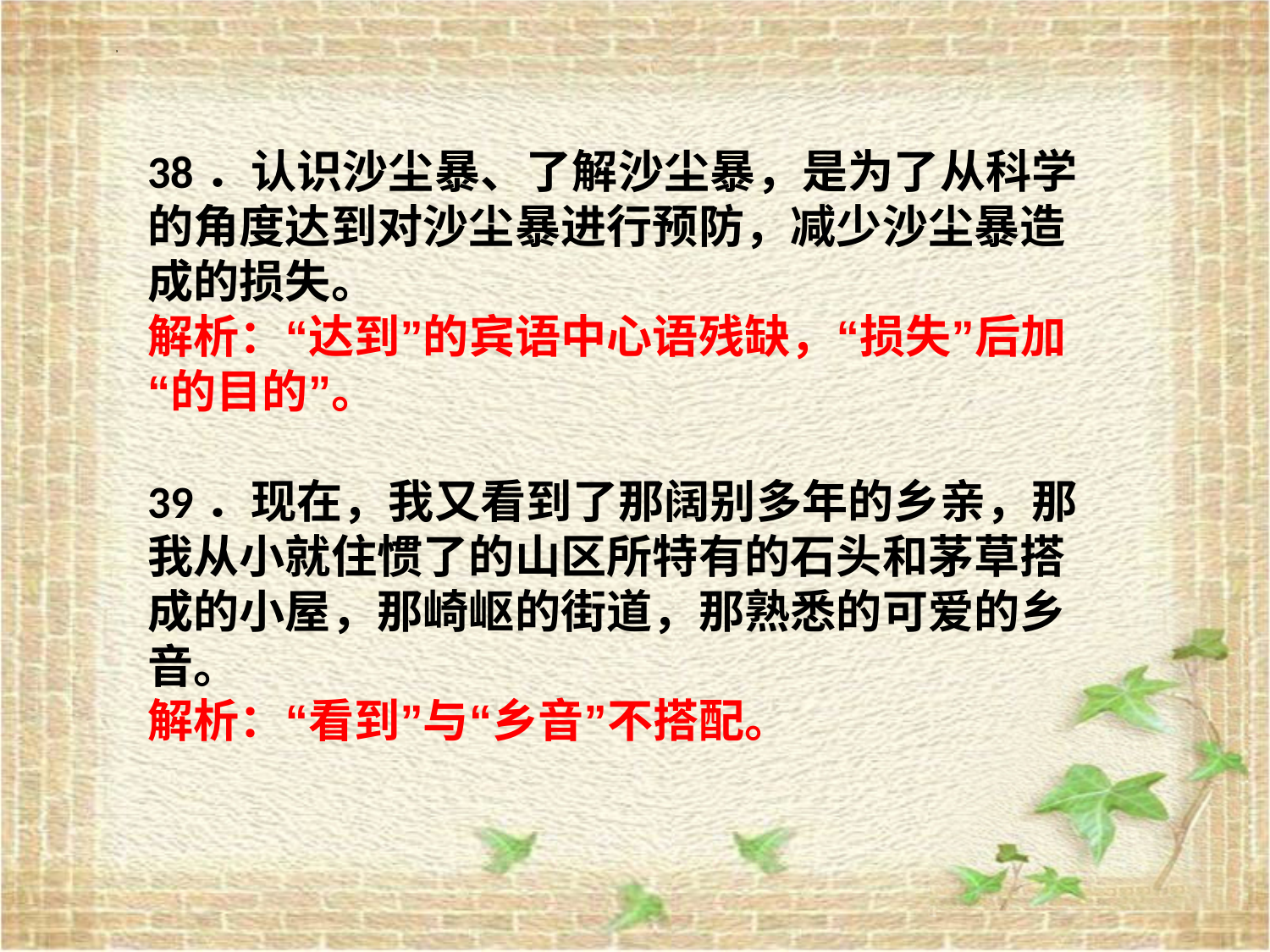

38．认识沙尘暴、了解沙尘暴，是为了从科学的角度达到对沙尘暴进行预防，减少沙尘暴造成的损失。
解析：“达到”的宾语中心语残缺，“损失”后加“的目的”。

39．现在，我又看到了那阔别多年的乡亲，那我从小就住惯了的山区所特有的石头和茅草搭成的小屋，那崎岖的街道，那熟悉的可爱的乡音。
解析：“看到”与“乡音”不搭配。